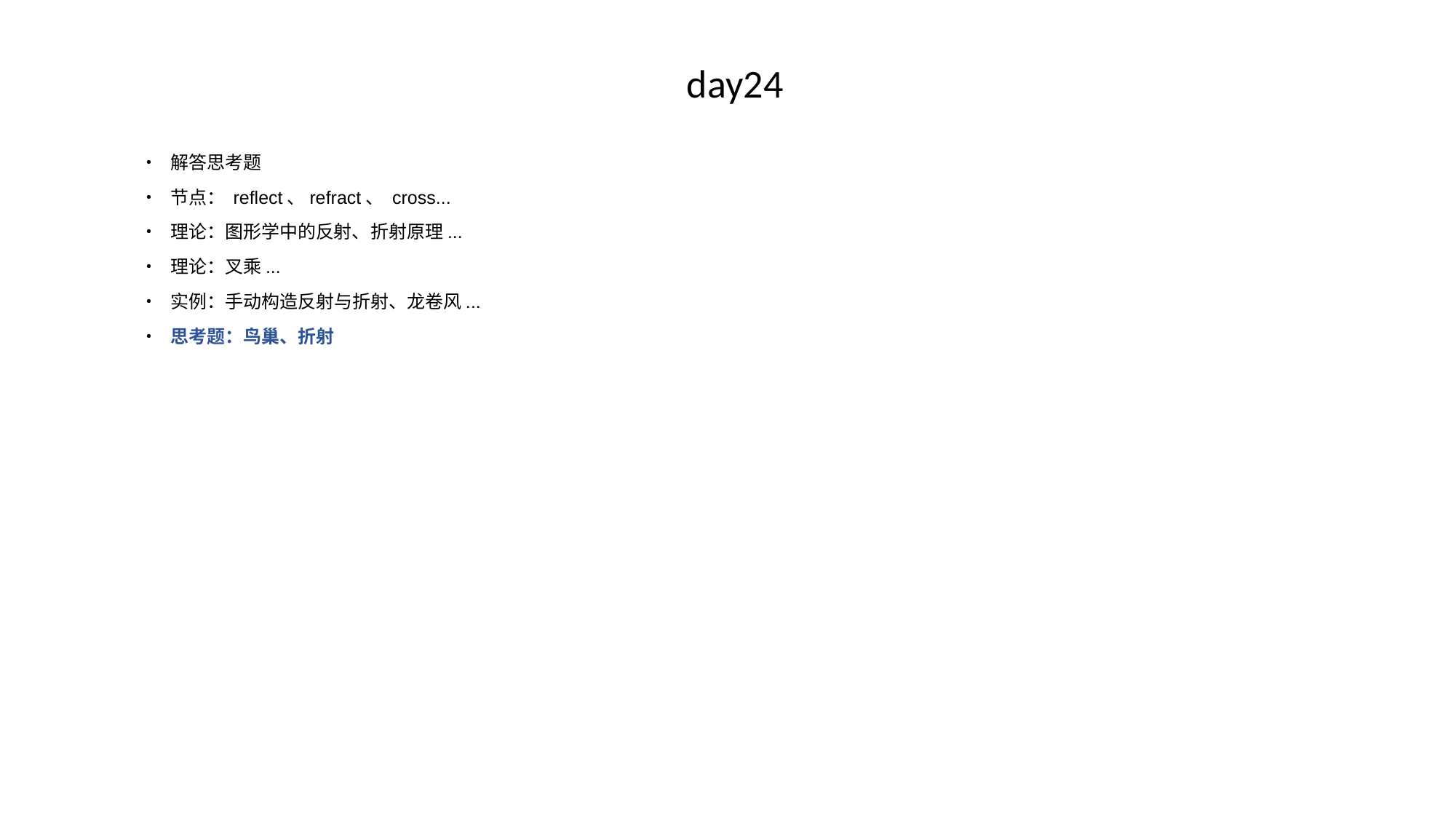

# day24
•  解答思考题
•  节点： reflect、refract、 cross...
•  理论：图形学中的反射、折射原理...
•  理论：叉乘...
•  实例：手动构造反射与折射、龙卷风...
•  思考题：鸟巢、折射